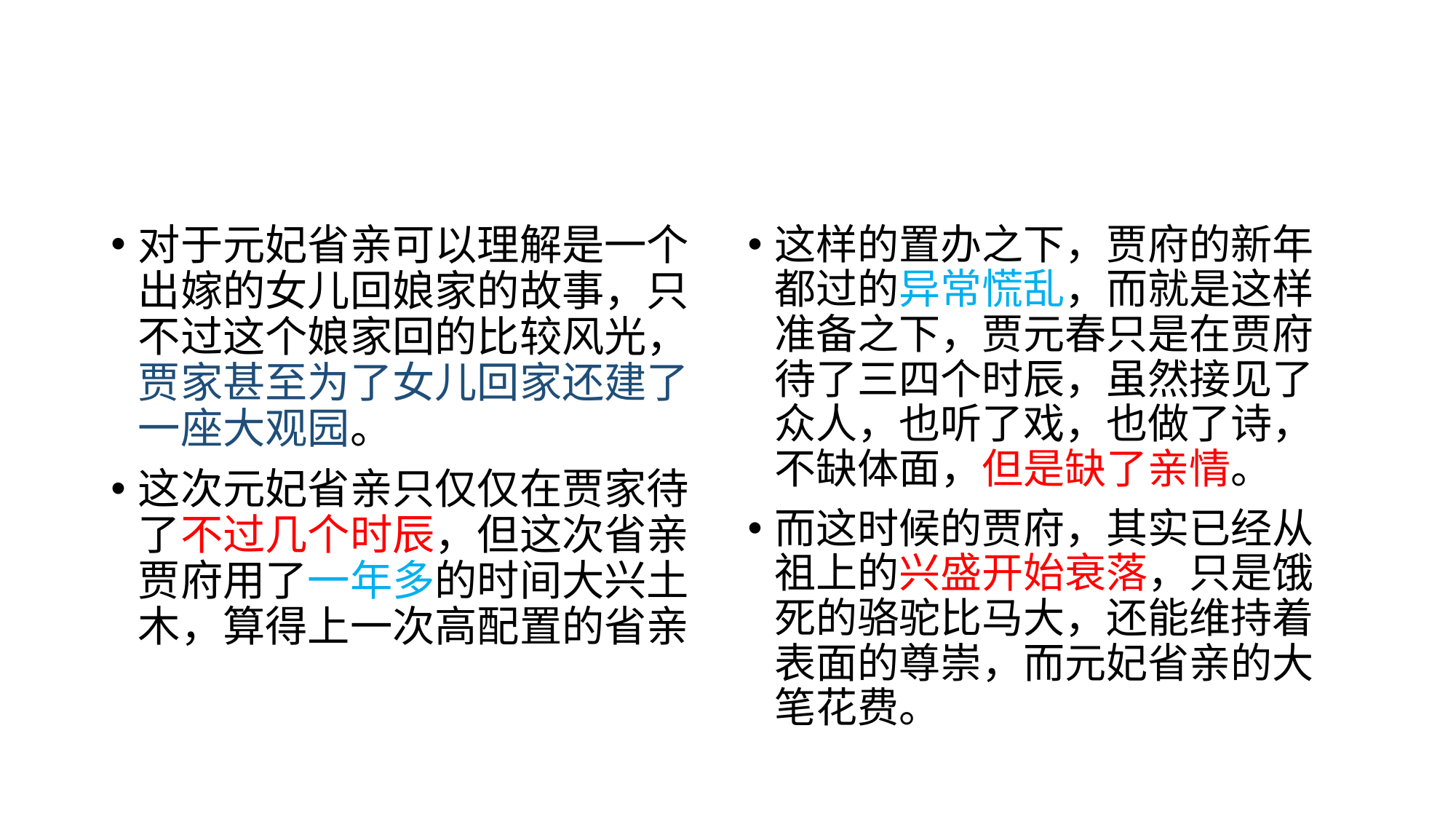

对于元妃省亲可以理解是一个出嫁的女儿回娘家的故事，只不过这个娘家回的比较风光，贾家甚至为了女儿回家还建了一座大观园。
这次元妃省亲只仅仅在贾家待了不过几个时辰，但这次省亲贾府用了一年多的时间大兴土木，算得上一次高配置的省亲
这样的置办之下，贾府的新年都过的异常慌乱，而就是这样准备之下，贾元春只是在贾府待了三四个时辰，虽然接见了众人，也听了戏，也做了诗，不缺体面，但是缺了亲情。
而这时候的贾府，其实已经从祖上的兴盛开始衰落，只是饿死的骆驼比马大，还能维持着表面的尊崇，而元妃省亲的大笔花费。